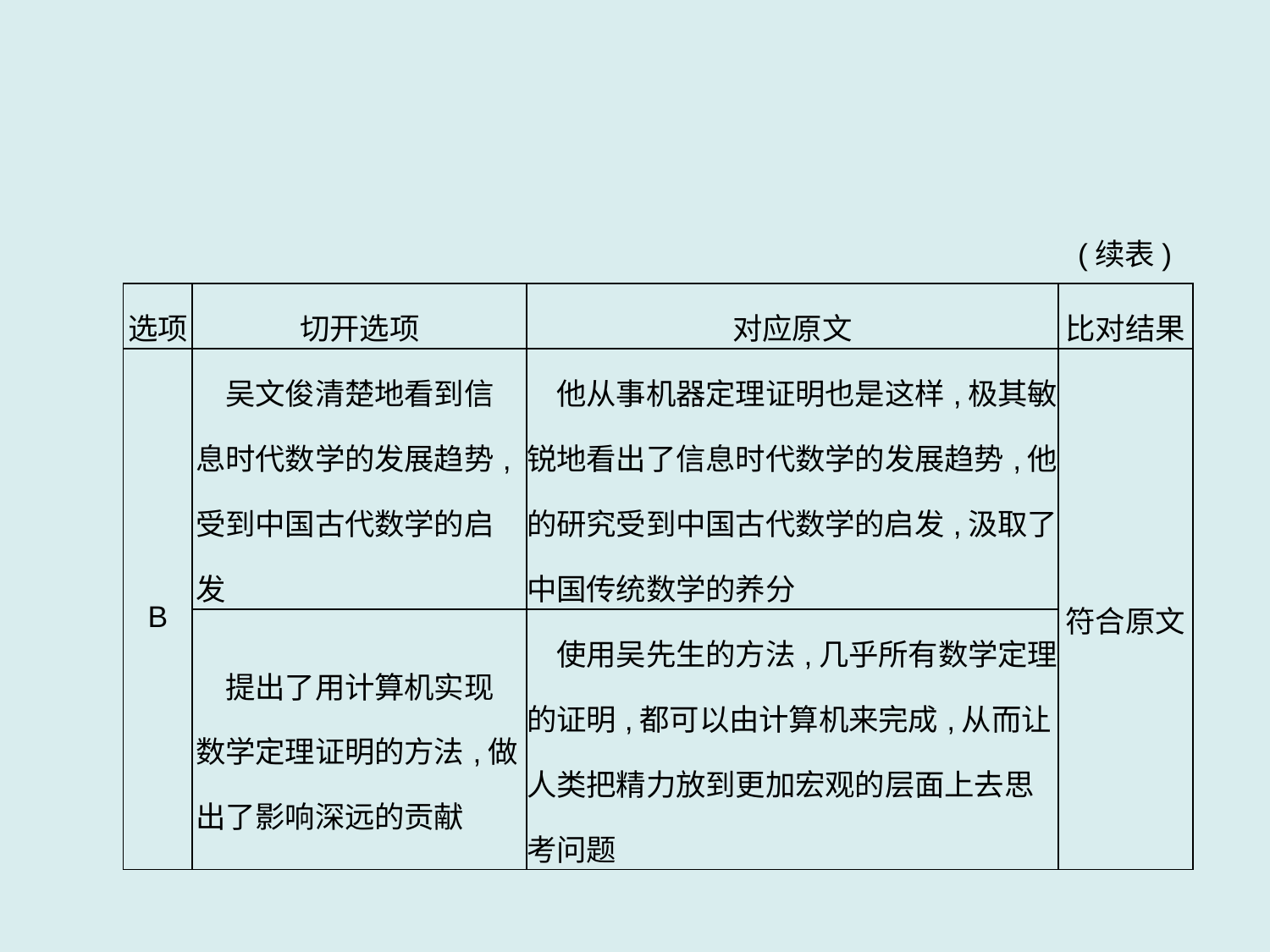

(续表)
| 选项 | 切开选项 | 对应原文 | 比对结果 |
| --- | --- | --- | --- |
| B | 吴文俊清楚地看到信息时代数学的发展趋势,受到中国古代数学的启发 | 他从事机器定理证明也是这样,极其敏锐地看出了信息时代数学的发展趋势,他的研究受到中国古代数学的启发,汲取了中国传统数学的养分 | 符合原文 |
|  | 提出了用计算机实现数学定理证明的方法,做出了影响深远的贡献 | 使用吴先生的方法,几乎所有数学定理的证明,都可以由计算机来完成,从而让人类把精力放到更加宏观的层面上去思考问题 |  |